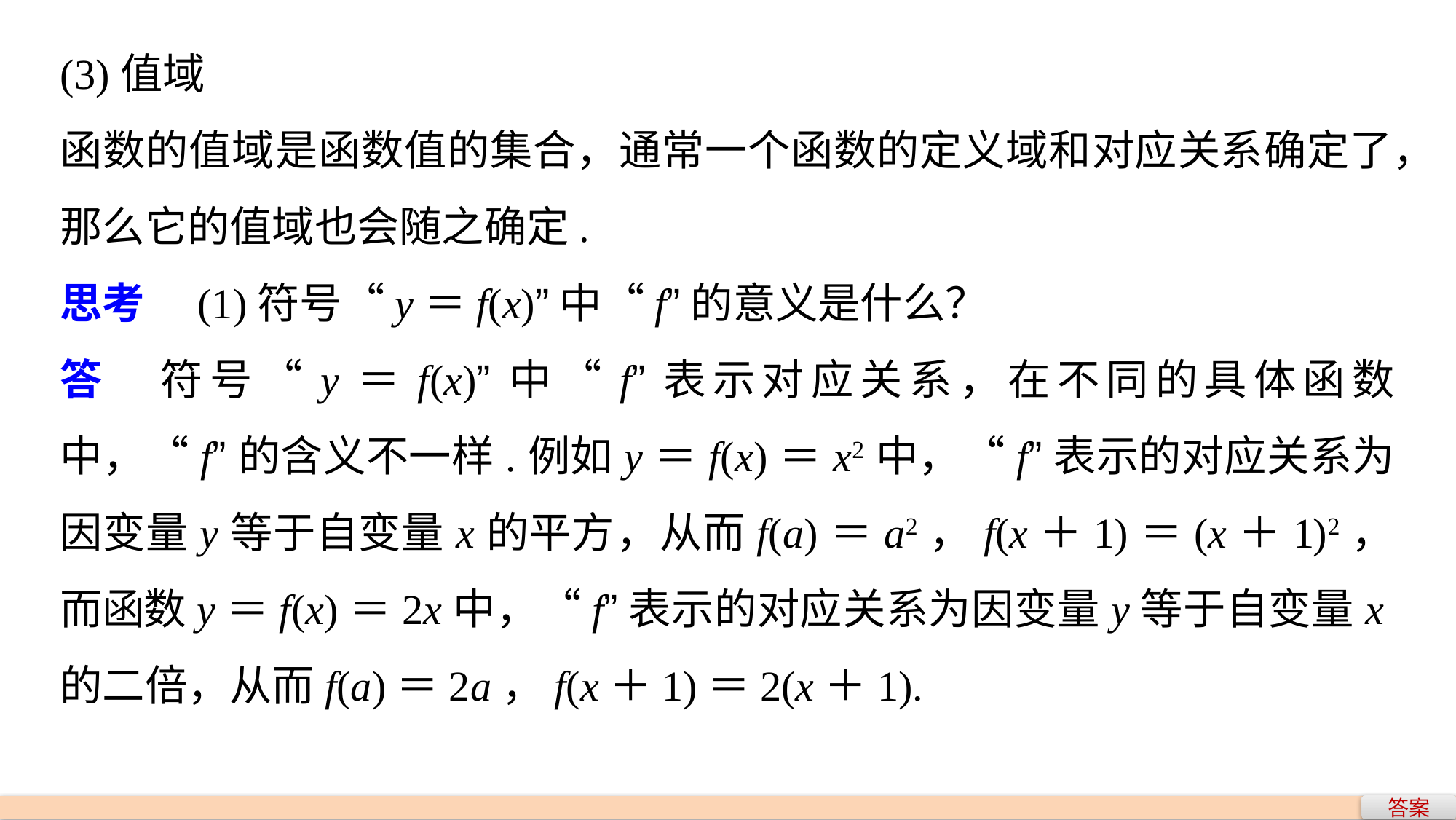

(3)值域
函数的值域是函数值的集合，通常一个函数的定义域和对应关系确定了，那么它的值域也会随之确定.
思考　(1)符号“y＝f(x)”中“f”的意义是什么？
答　符号“y＝f(x)”中“f”表示对应关系，在不同的具体函数中，“f”的含义不一样.例如y＝f(x)＝x2中，“f”表示的对应关系为因变量y等于自变量x的平方，从而f(a)＝a2，f(x＋1)＝(x＋1)2，而函数y＝f(x)＝2x中，“f”表示的对应关系为因变量y等于自变量x的二倍，从而f(a)＝2a，f(x＋1)＝2(x＋1).
答案